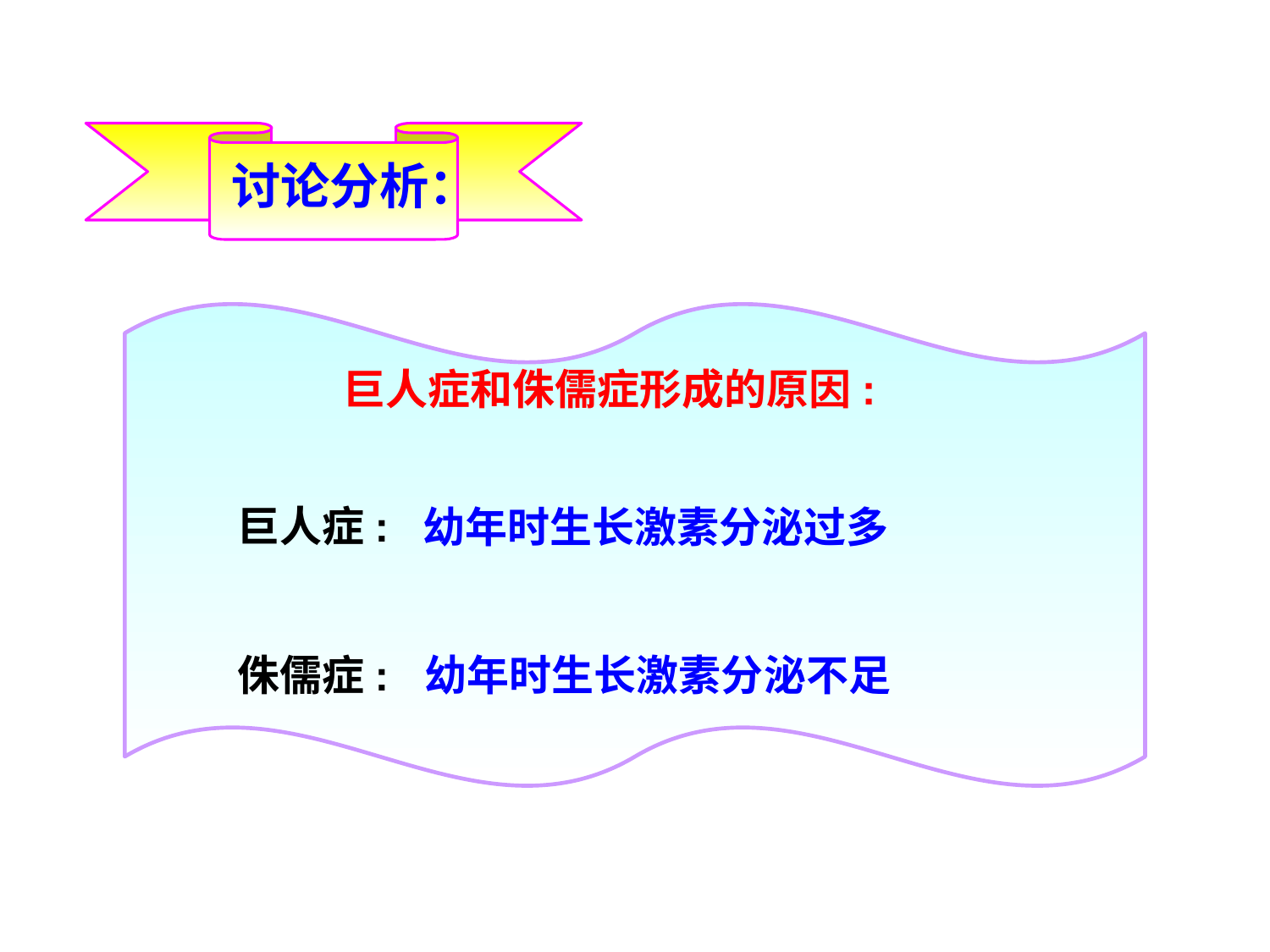

讨论分析：

巨人症和侏儒症形成的原因:
巨人症:
幼年时生长激素分泌过多
侏儒症:
幼年时生长激素分泌不足